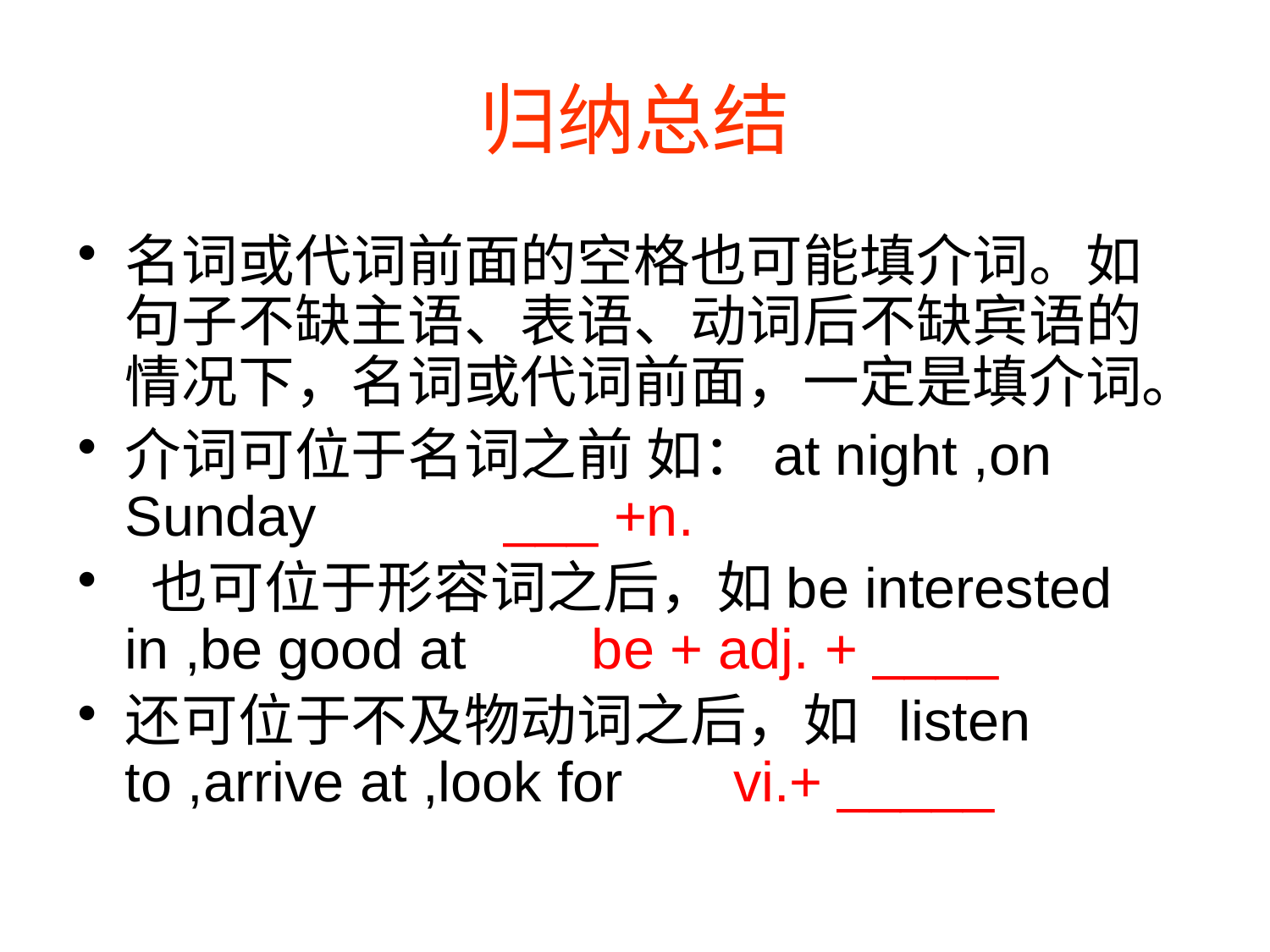

# 归纳总结
名词或代词前面的空格也可能填介词。如句子不缺主语、表语、动词后不缺宾语的情况下，名词或代词前面，一定是填介词。
介词可位于名词之前 如：at night ,on Sunday            ___ +n.
 也可位于形容词之后，如be interested in ,be good at        be + adj. + ____
还可位于不及物动词之后，如  listen to ,arrive at ,look for       vi.+ _____